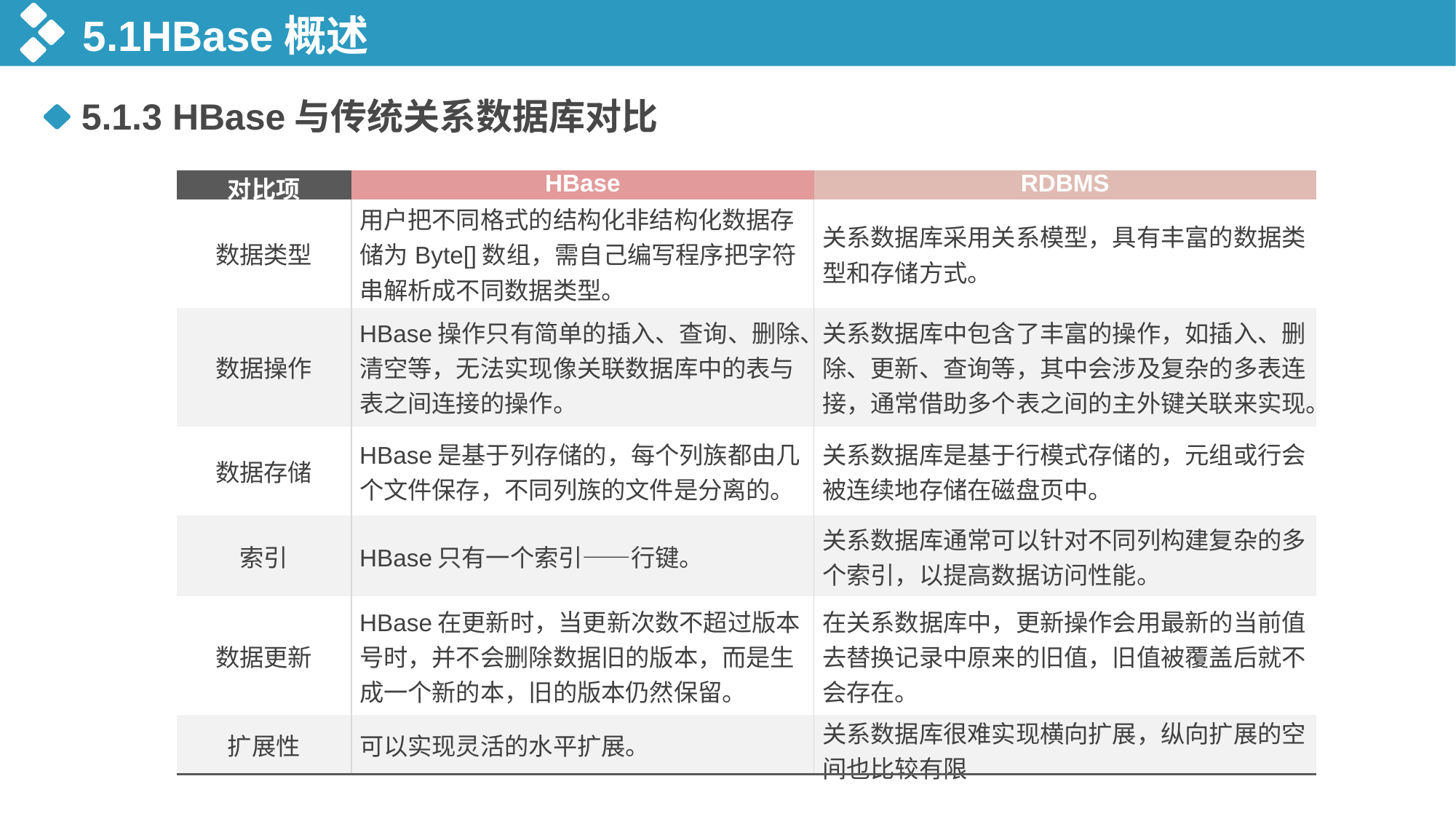

5.1HBase概述
5.1.3 HBase与传统关系数据库对比

| 对比项 | HBase | RDBMS |
| --- | --- | --- |
| 数据类型 | 用户把不同格式的结构化非结构化数据存储为Byte[]数组，需自己编写程序把字符串解析成不同数据类型。 | 关系数据库采用关系模型，具有丰富的数据类型和存储方式。 |
| 数据操作 | HBase操作只有简单的插入、查询、删除、清空等，无法实现像关联数据库中的表与表之间连接的操作。 | 关系数据库中包含了丰富的操作，如插入、删除、更新、查询等，其中会涉及复杂的多表连接，通常借助多个表之间的主外键关联来实现。 |
| 数据存储 | HBase是基于列存储的，每个列族都由几个文件保存，不同列族的文件是分离的。 | 关系数据库是基于行模式存储的，元组或行会被连续地存储在磁盘页中。 |
| 索引 | HBase只有一个索引——行键。 | 关系数据库通常可以针对不同列构建复杂的多个索引，以提高数据访问性能。 |
| 数据更新 | HBase在更新时，当更新次数不超过版本号时，并不会删除数据旧的版本，而是生成一个新的本，旧的版本仍然保留。 | 在关系数据库中，更新操作会用最新的当前值去替换记录中原来的旧值，旧值被覆盖后就不会存在。 |
| 扩展性 | 可以实现灵活的水平扩展。 | 关系数据库很难实现横向扩展，纵向扩展的空间也比较有限 |